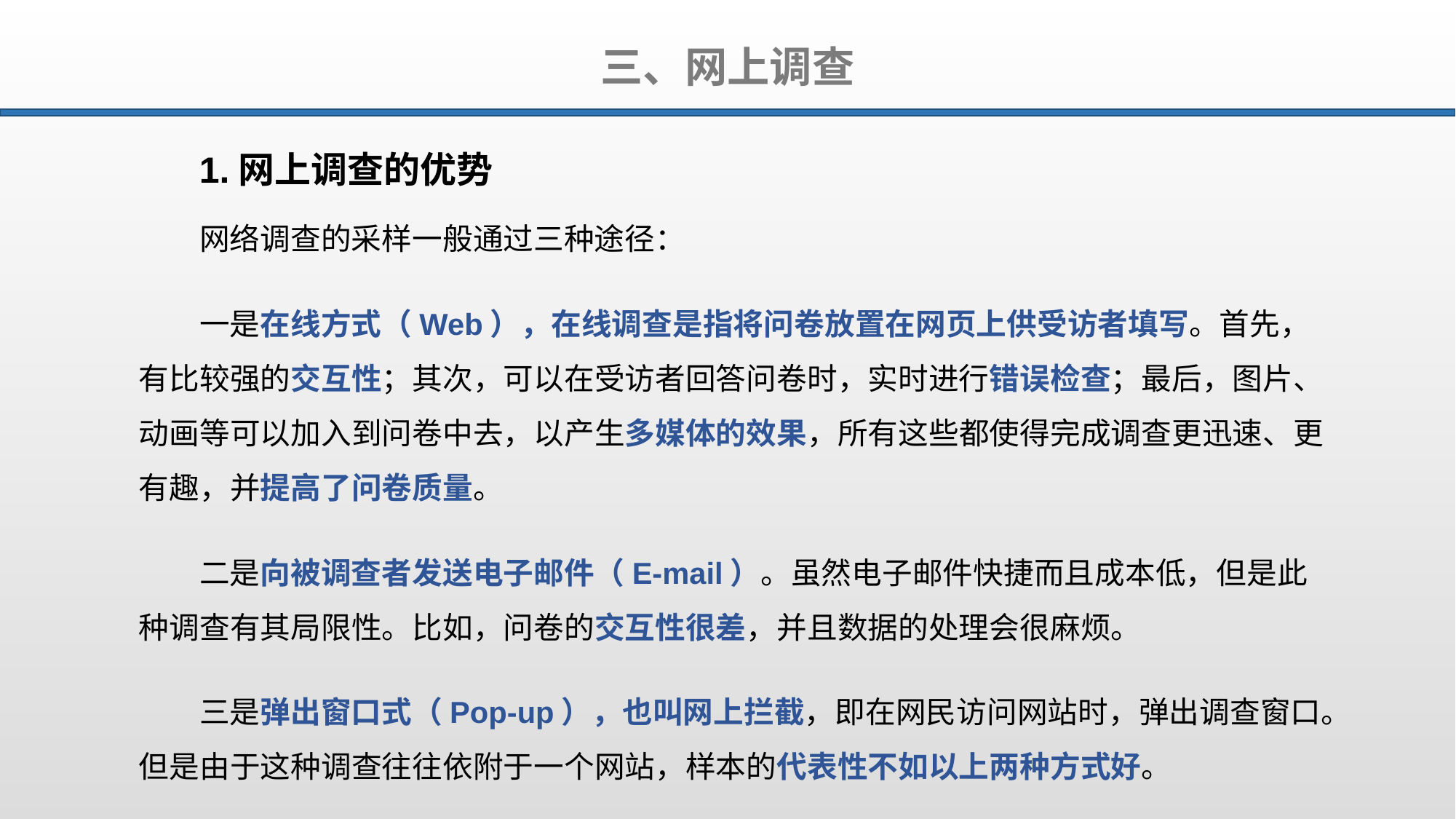

三、网上调查

1.网上调查的优势
网络调查的采样一般通过三种途径：
一是在线方式（Web），在线调查是指将问卷放置在网页上供受访者填写。首先，有比较强的交互性；其次，可以在受访者回答问卷时，实时进行错误检查；最后，图片、动画等可以加入到问卷中去，以产生多媒体的效果，所有这些都使得完成调查更迅速、更有趣，并提高了问卷质量。
二是向被调查者发送电子邮件（E-mail）。虽然电子邮件快捷而且成本低，但是此种调查有其局限性。比如，问卷的交互性很差，并且数据的处理会很麻烦。
三是弹出窗口式（Pop-up），也叫网上拦截，即在网民访问网站时，弹出调查窗口。但是由于这种调查往往依附于一个网站，样本的代表性不如以上两种方式好。